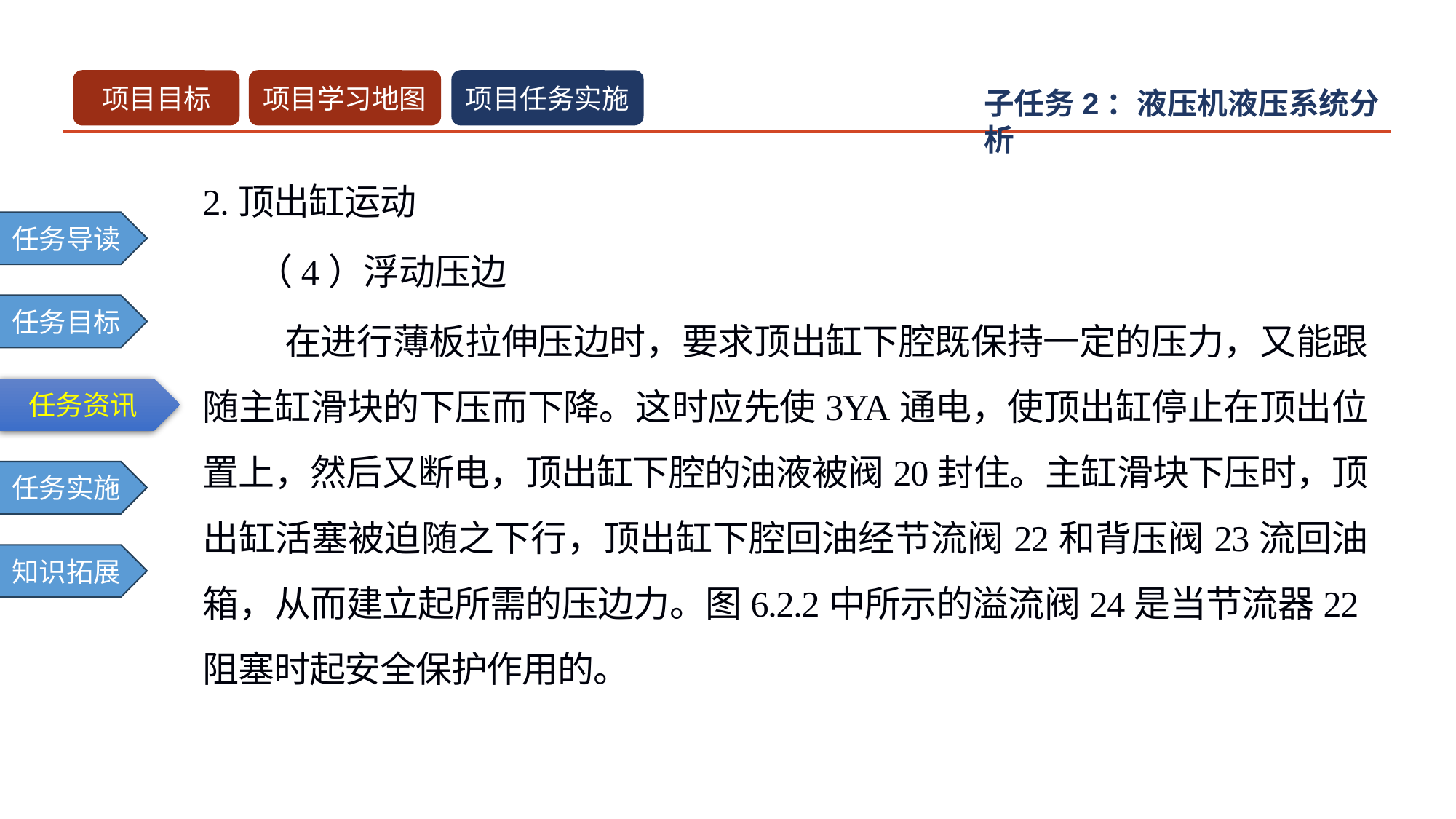

2.顶出缸运动
      （4）浮动压边
         在进行薄板拉伸压边时，要求顶出缸下腔既保持一定的压力，又能跟随主缸滑块的下压而下降。这时应先使3YA通电，使顶出缸停止在顶出位置上，然后又断电，顶出缸下腔的油液被阀20封住。主缸滑块下压时，顶出缸活塞被迫随之下行，顶出缸下腔回油经节流阀22和背压阀23流回油箱，从而建立起所需的压边力。图6.2.2中所示的溢流阀24是当节流器22阻塞时起安全保护作用的。